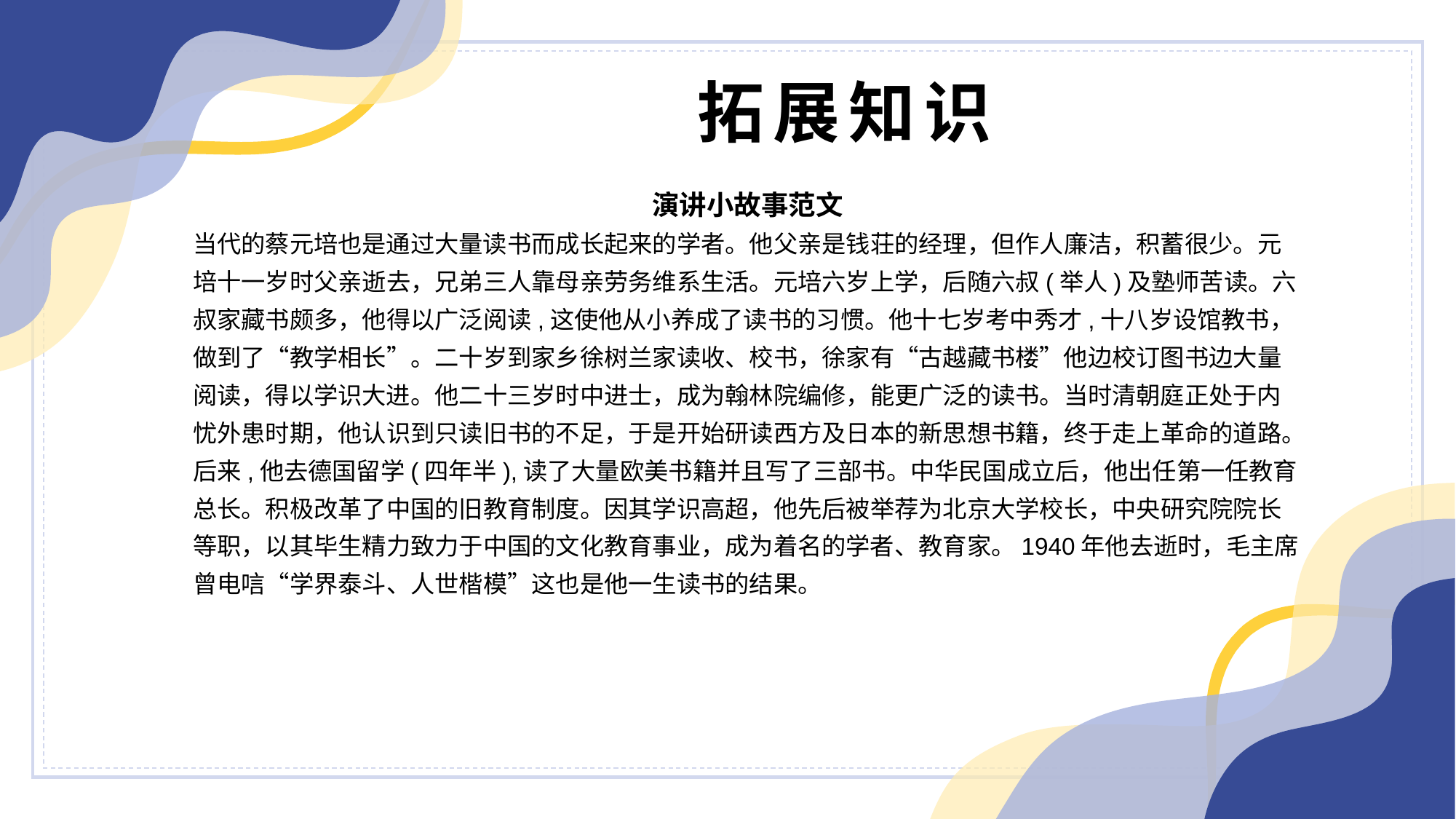

拓展知识
演讲小故事范文
当代的蔡元培也是通过大量读书而成长起来的学者。他父亲是钱荘的经理，但作人廉洁，积蓄很少。元培十一岁时父亲逝去，兄弟三人靠母亲劳务维系生活。元培六岁上学，后随六叔(举人)及塾师苦读。六叔家藏书颇多，他得以广泛阅读,这使他从小养成了读书的习惯。他十七岁考中秀才,十八岁设馆教书，做到了“教学相长”。二十岁到家乡徐树兰家读收、校书，徐家有“古越藏书楼”他边校订图书边大量阅读，得以学识大进。他二十三岁时中进士，成为翰林院编修，能更广泛的读书。当时清朝庭正处于内忧外患时期，他认识到只读旧书的不足，于是开始研读西方及日本的新思想书籍，终于走上革命的道路。后来,他去德国留学(四年半),读了大量欧美书籍并且写了三部书。中华民国成立后，他出任第一任教育总长。积极改革了中国的旧教育制度。因其学识高超，他先后被举荐为北京大学校长，中央研究院院长等职，以其毕生精力致力于中国的文化教育事业，成为着名的学者、教育家。1940年他去逝时，毛主席曾电唁“学界泰斗、人世楷模”这也是他一生读书的结果。